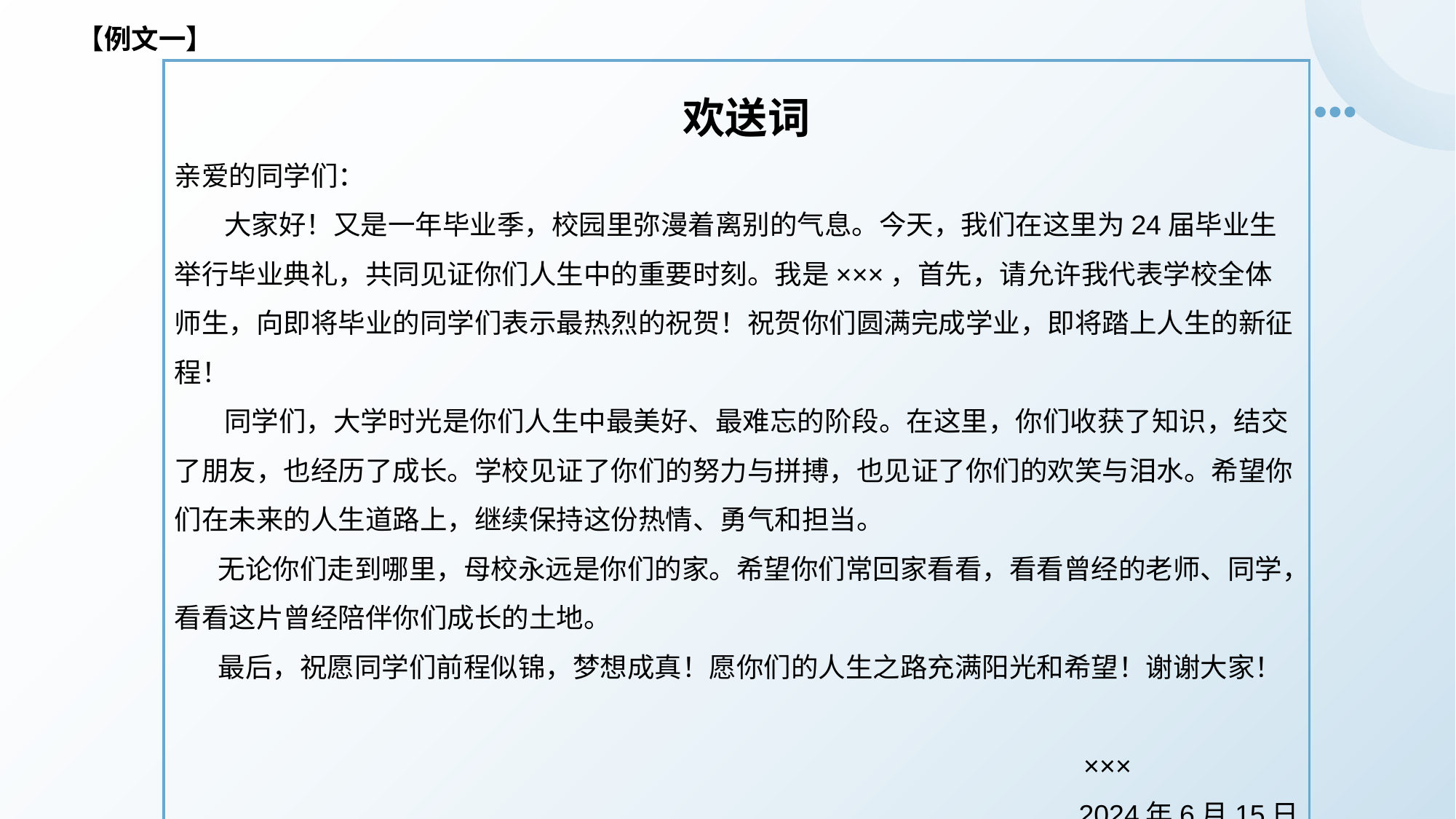

【例文一】
 欢送词
亲爱的同学们：
       大家好！又是一年毕业季，校园里弥漫着离别的气息。今天，我们在这里为24届毕业生举行毕业典礼，共同见证你们人生中的重要时刻。我是×××，首先，请允许我代表学校全体师生，向即将毕业的同学们表示最热烈的祝贺！祝贺你们圆满完成学业，即将踏上人生的新征程！
       同学们，大学时光是你们人生中最美好、最难忘的阶段。在这里，你们收获了知识，结交了朋友，也经历了成长。学校见证了你们的努力与拼搏，也见证了你们的欢笑与泪水。希望你们在未来的人生道路上，继续保持这份热情、勇气和担当。
      无论你们走到哪里，母校永远是你们的家。希望你们常回家看看，看看曾经的老师、同学，看看这片曾经陪伴你们成长的土地。
      最后，祝愿同学们前程似锦，梦想成真！愿你们的人生之路充满阳光和希望！谢谢大家！
                                                                                                                       ×××
2024年6月15日